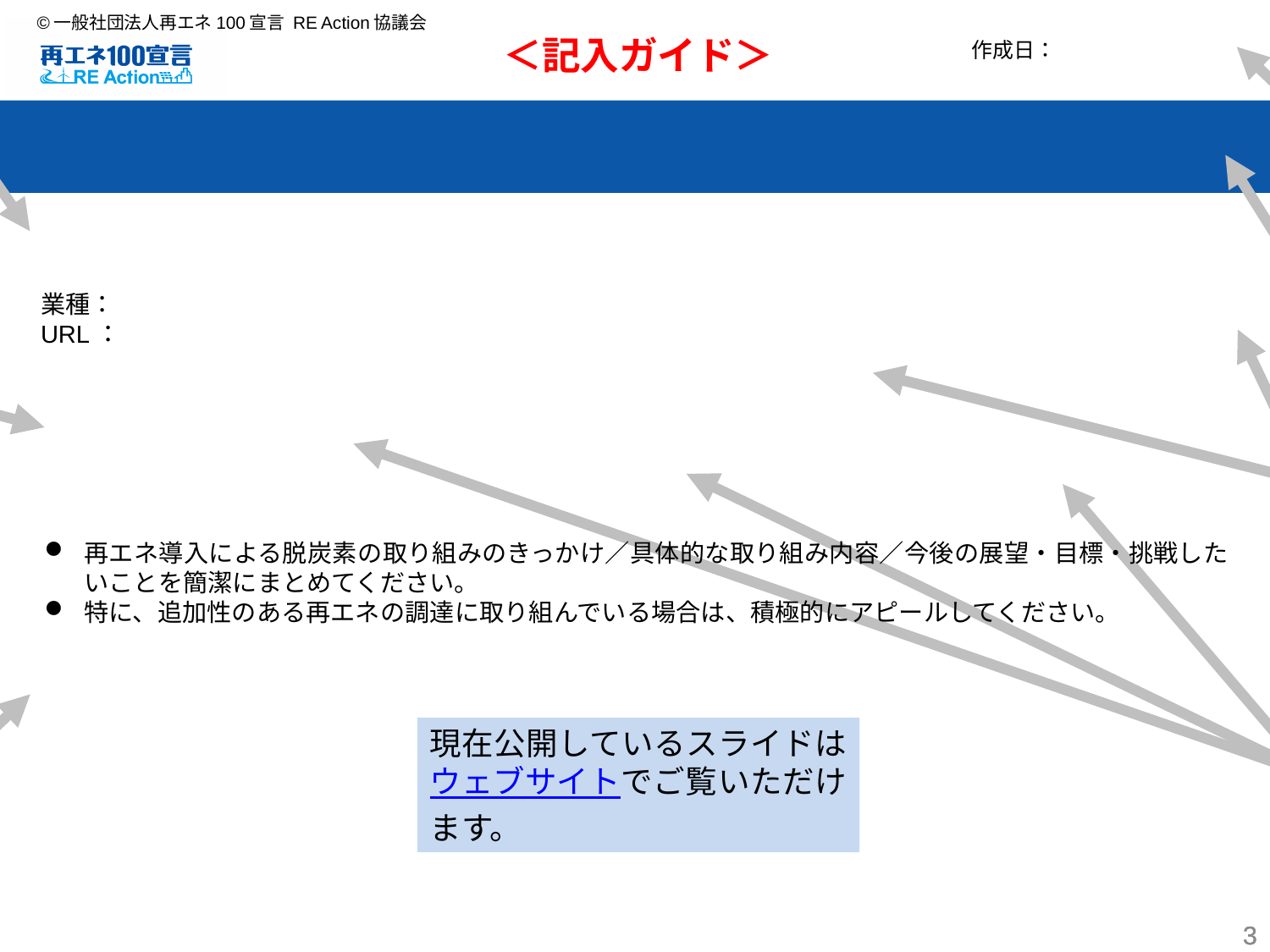

＜記入ガイド＞
② 団体名
③ 本社・本庁所在地（都道府県市町村名のみ）
④ 業種
⑤ 団体URL
を記入します。
① 初めて作成する場合は作成日のみ、既存のスライドを更新する場合は作成日の下に更新日を西暦で記入します（数字は半角）。

⑨ アピールしたいことをタイトルにします。できるだけ1行に収めてください。

⑥「画像の挿入」アイコンをクリックし、ロゴデータの保存先からファイルを選択して「挿入」を押します。

※空欄のままでも構いません。その場合、事務局でお預かりしているデータを挿入します。

⑧ 画像は2点まで掲載できます。
団体ロゴと同じように、挿入したいファイルを選択します。

再エネ導入による脱炭素の取り組みのきっかけ／具体的な取り組み内容／今後の展望・目標・挑戦したいことを簡潔にまとめてください。
特に、追加性のある再エネの調達に取り組んでいる場合は、積極的にアピールしてください。

⑦ 再エネ導入による脱炭素に取り組んだきっかけ、具体的な取り組み内容、今後の展望・目標・挑戦したいことを記入します。
再エネの調達方法について具体的に記入し、追加性のある再エネの調達があればアピールしてください。
文体は「ですます調」で統一します。

画像の大きさや位置を調整するときは、画像を選択した状態で[トリミング]を選択します。
画像を差し替えたいときは、画像を一旦削除してから再度ファイルを選択するか、画像を右クリックして[図の変更(4)]を表示させ、再度ファイルを選択します。

現在公開しているスライドはウェブサイトでご覧いただけます。
3
3
3